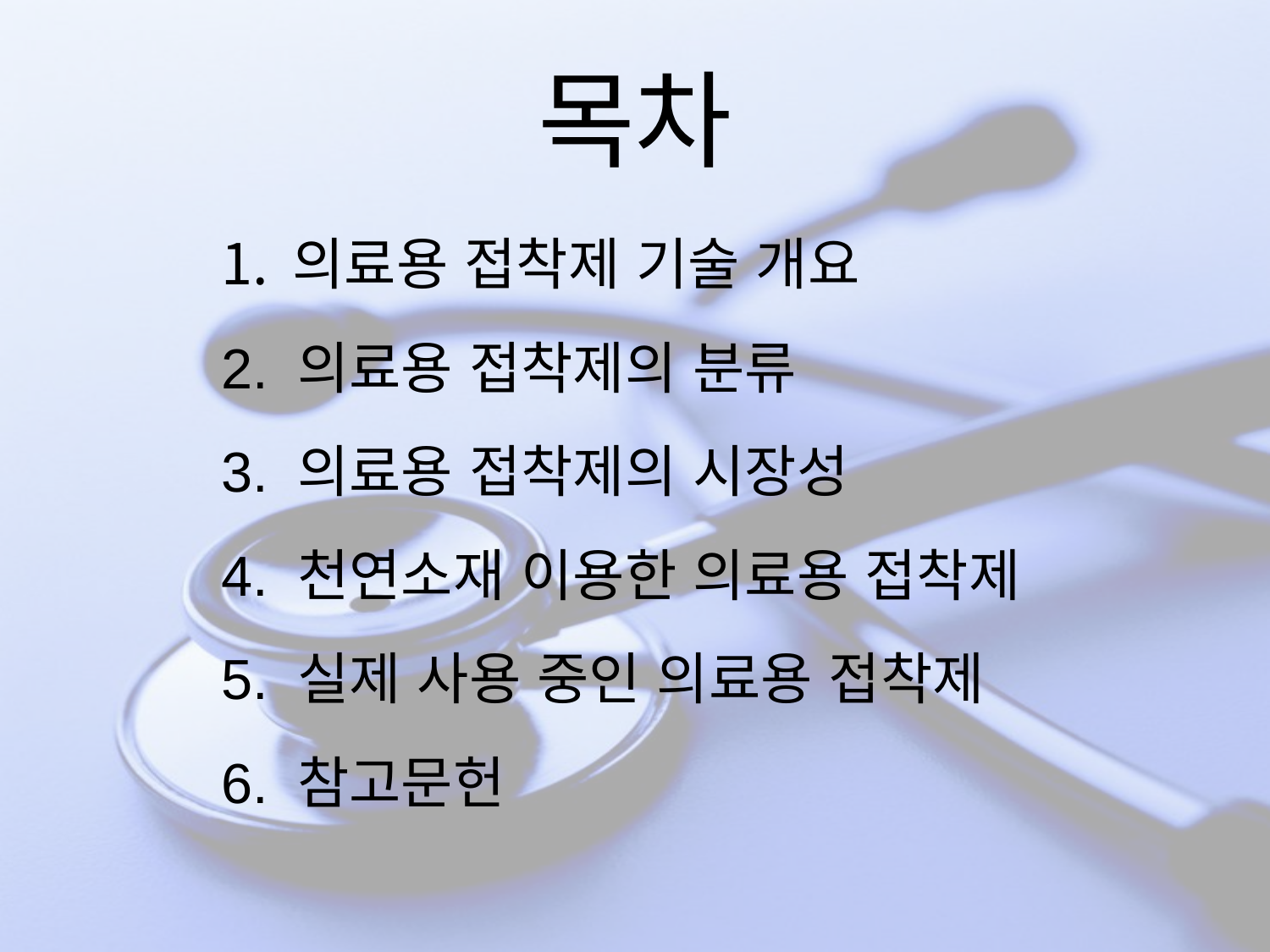

# 목차
의료용 접착제 기술 개요

2. 의료용 접착제의 분류

3. 의료용 접착제의 시장성

4. 천연소재 이용한 의료용 접착제

5. 실제 사용 중인 의료용 접착제

6. 참고문헌